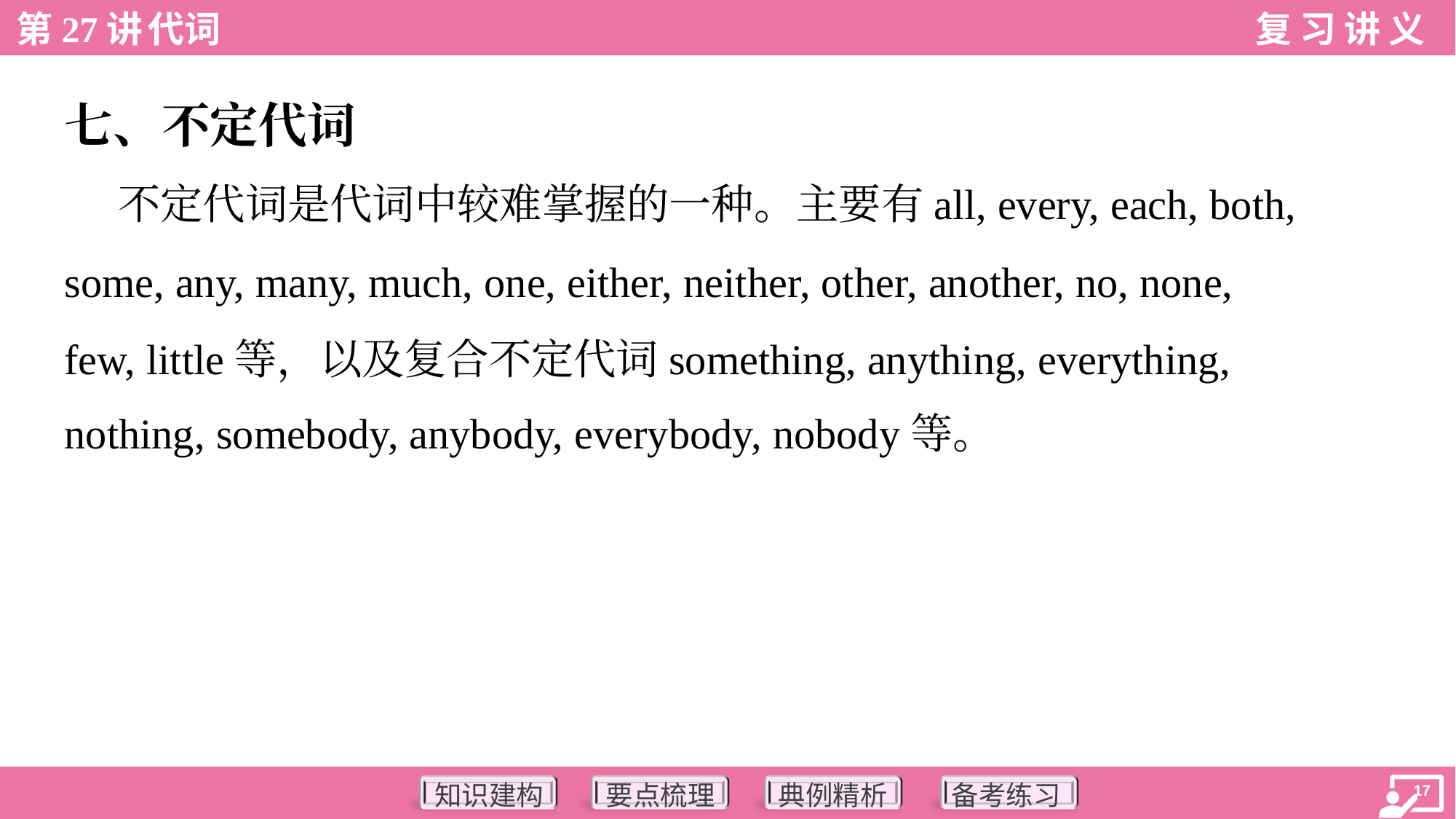

七、不定代词
    不定代词是代词中较难掌握的一种。主要有all, every, each, both,
some, any, many, much, one, either, neither, other, another, no, none,
few, little等，以及复合不定代词something, anything, everything,
nothing, somebody, anybody, everybody, nobody等。